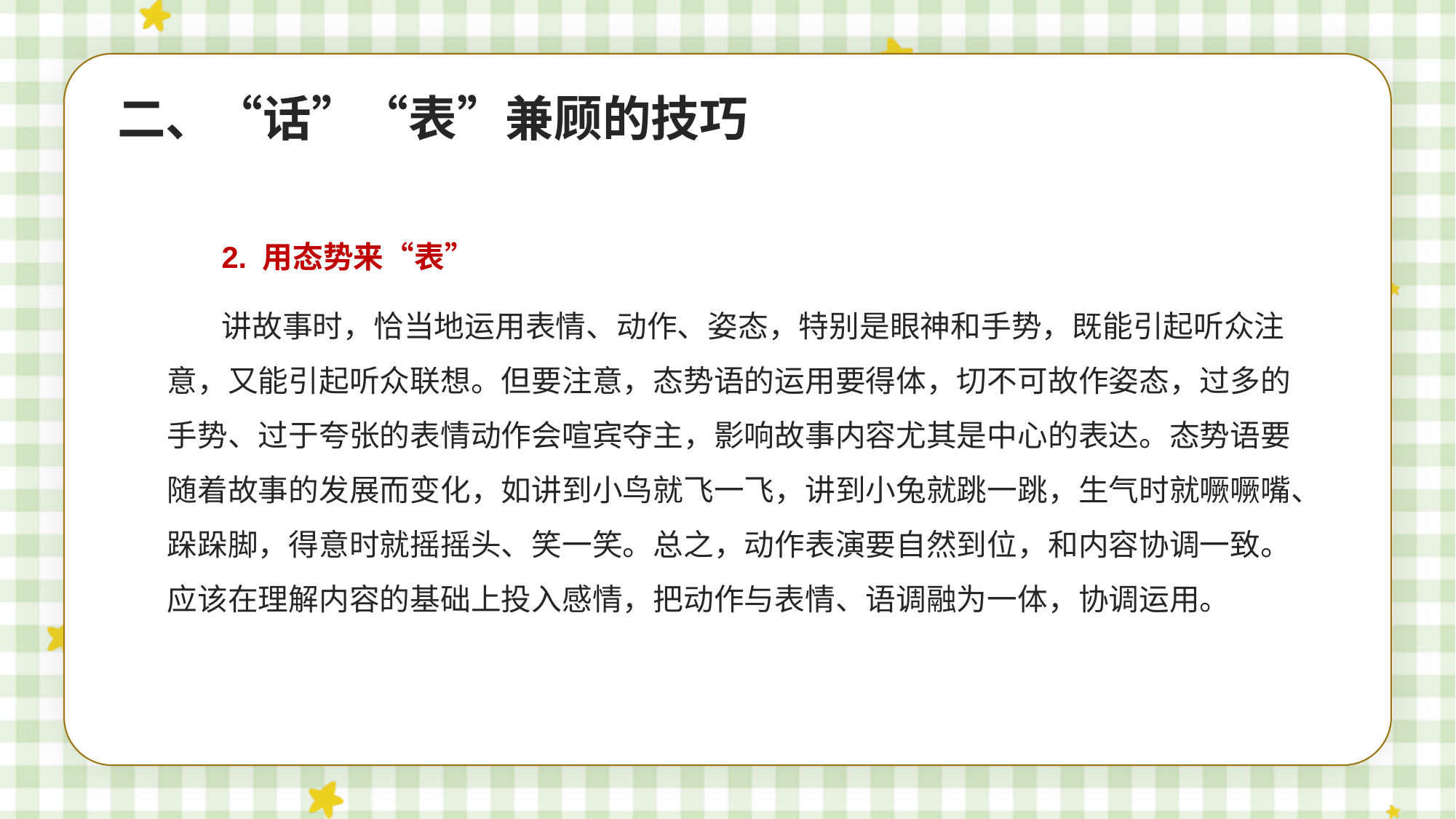

二、“话”“表”兼顾的技巧
2. 用态势来“表”
讲故事时，恰当地运用表情、动作、姿态，特别是眼神和手势，既能引起听众注意，又能引起听众联想。但要注意，态势语的运用要得体，切不可故作姿态，过多的手势、过于夸张的表情动作会喧宾夺主，影响故事内容尤其是中心的表达。态势语要随着故事的发展而变化，如讲到小鸟就飞一飞，讲到小兔就跳一跳，生气时就噘噘嘴、跺跺脚，得意时就摇摇头、笑一笑。总之，动作表演要自然到位，和内容协调一致。应该在理解内容的基础上投入感情，把动作与表情、语调融为一体，协调运用。